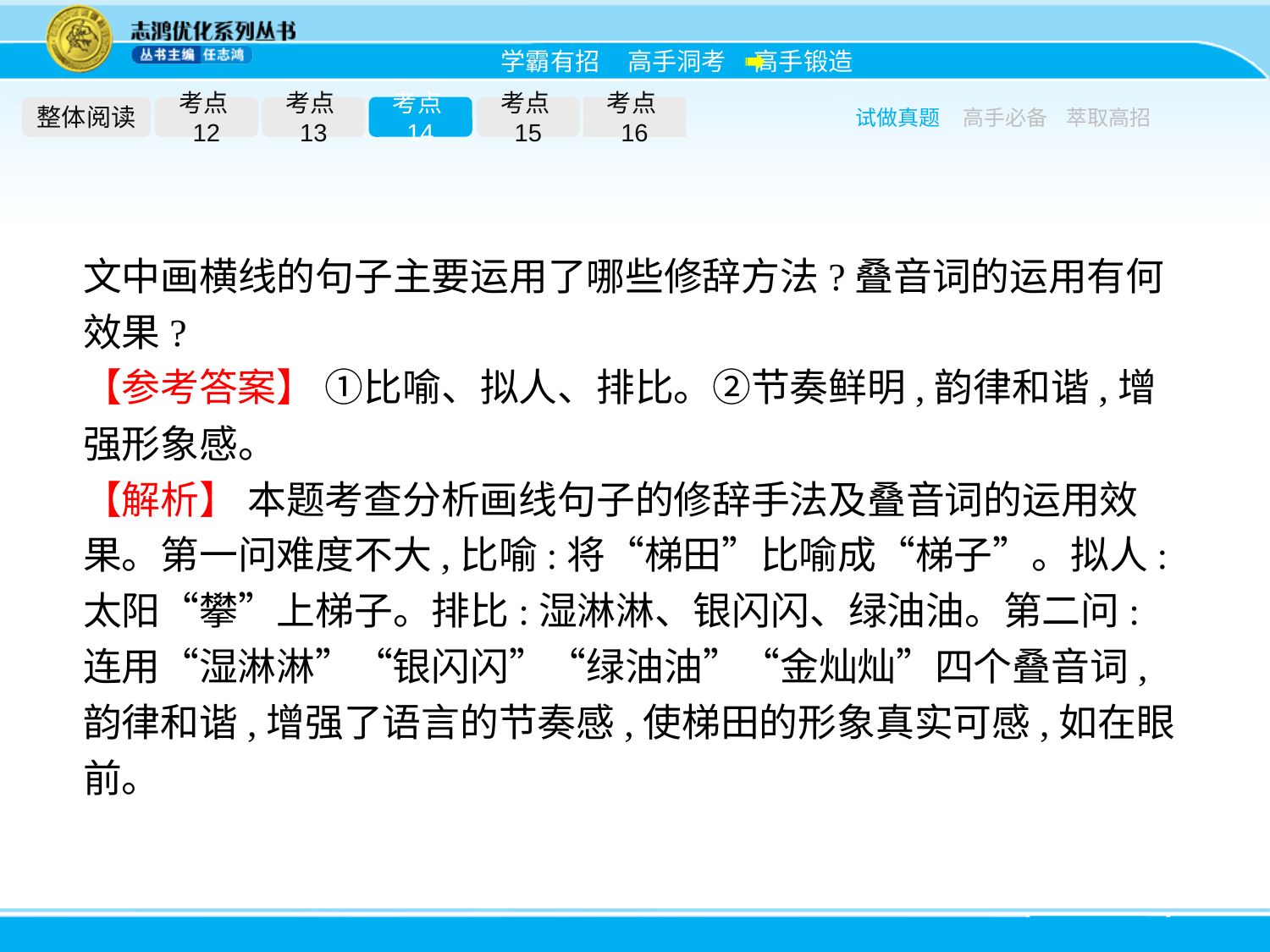

整体阅读
考点12
考点13
考点14
考点15
考点16
试做真题
高手必备
萃取高招
文中画横线的句子主要运用了哪些修辞方法?叠音词的运用有何效果?
【参考答案】 ①比喻、拟人、排比。②节奏鲜明,韵律和谐,增强形象感。
【解析】 本题考查分析画线句子的修辞手法及叠音词的运用效果。第一问难度不大,比喻:将“梯田”比喻成“梯子”。拟人:太阳“攀”上梯子。排比:湿淋淋、银闪闪、绿油油。第二问:连用“湿淋淋”“银闪闪”“绿油油”“金灿灿”四个叠音词,韵律和谐,增强了语言的节奏感,使梯田的形象真实可感,如在眼前。